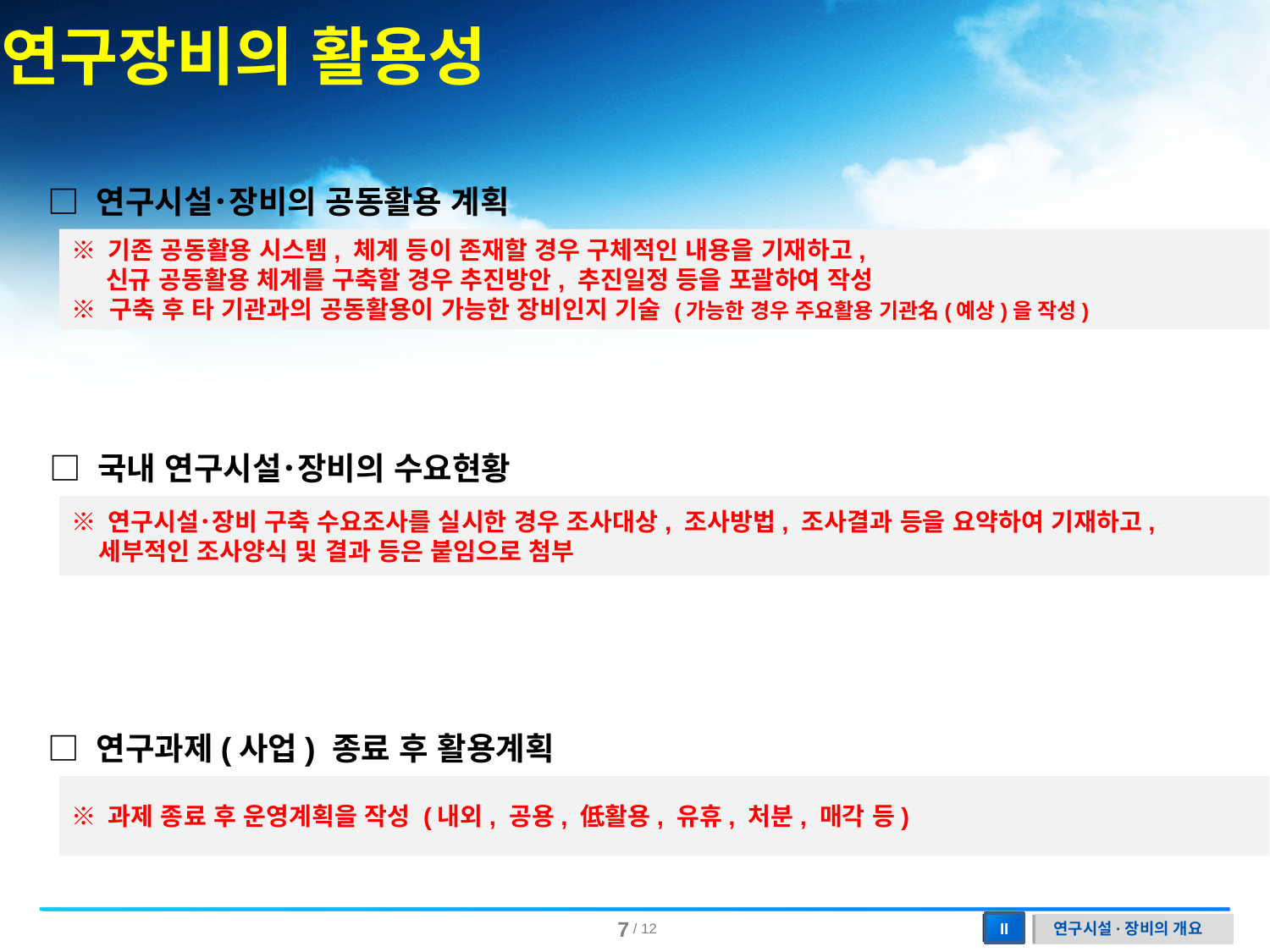

연구장비의 활용성
□ 연구시설･장비의 공동활용 계획
※ 기존 공동활용 시스템, 체계 등이 존재할 경우 구체적인 내용을 기재하고,
    신규 공동활용 체계를 구축할 경우 추진방안, 추진일정 등을 포괄하여 작성
※ 구축 후 타 기관과의 공동활용이 가능한 장비인지 기술 (가능한 경우 주요활용 기관名(예상)을 작성)
□ 국내 연구시설･장비의 수요현황
※ 연구시설･장비 구축 수요조사를 실시한 경우 조사대상, 조사방법, 조사결과 등을 요약하여 기재하고,
   세부적인 조사양식 및 결과 등은 붙임으로 첨부
□ 연구과제(사업) 종료 후 활용계획
※ 과제 종료 후 운영계획을 작성 (내외, 공용, 低활용, 유휴, 처분, 매각 등)
연구시설·장비의 개요
II